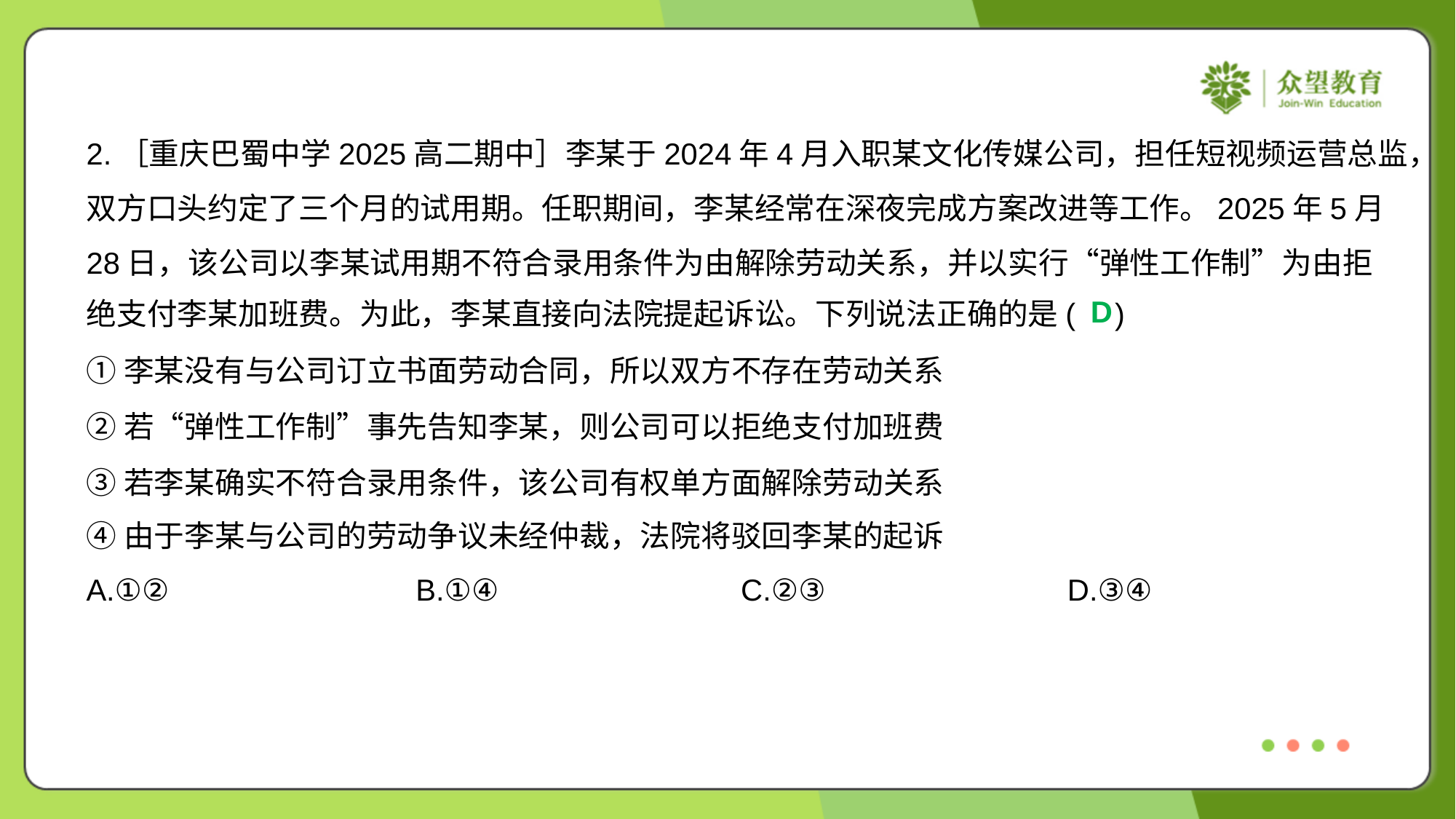

2.［重庆巴蜀中学2025高二期中］李某于2024年4月入职某文化传媒公司，担任短视频运营总监，
双方口头约定了三个月的试用期。任职期间，李某经常在深夜完成方案改进等工作。2025年5月
28日，该公司以李某试用期不符合录用条件为由解除劳动关系，并以实行“弹性工作制”为由拒
绝支付李某加班费。为此，李某直接向法院提起诉讼。下列说法正确的是(     )
D
①李某没有与公司订立书面劳动合同，所以双方不存在劳动关系
②若“弹性工作制”事先告知李某，则公司可以拒绝支付加班费
③若李某确实不符合录用条件，该公司有权单方面解除劳动关系
④由于李某与公司的劳动争议未经仲裁，法院将驳回李某的起诉
A.①②	B.①④	C.②③	D.③④